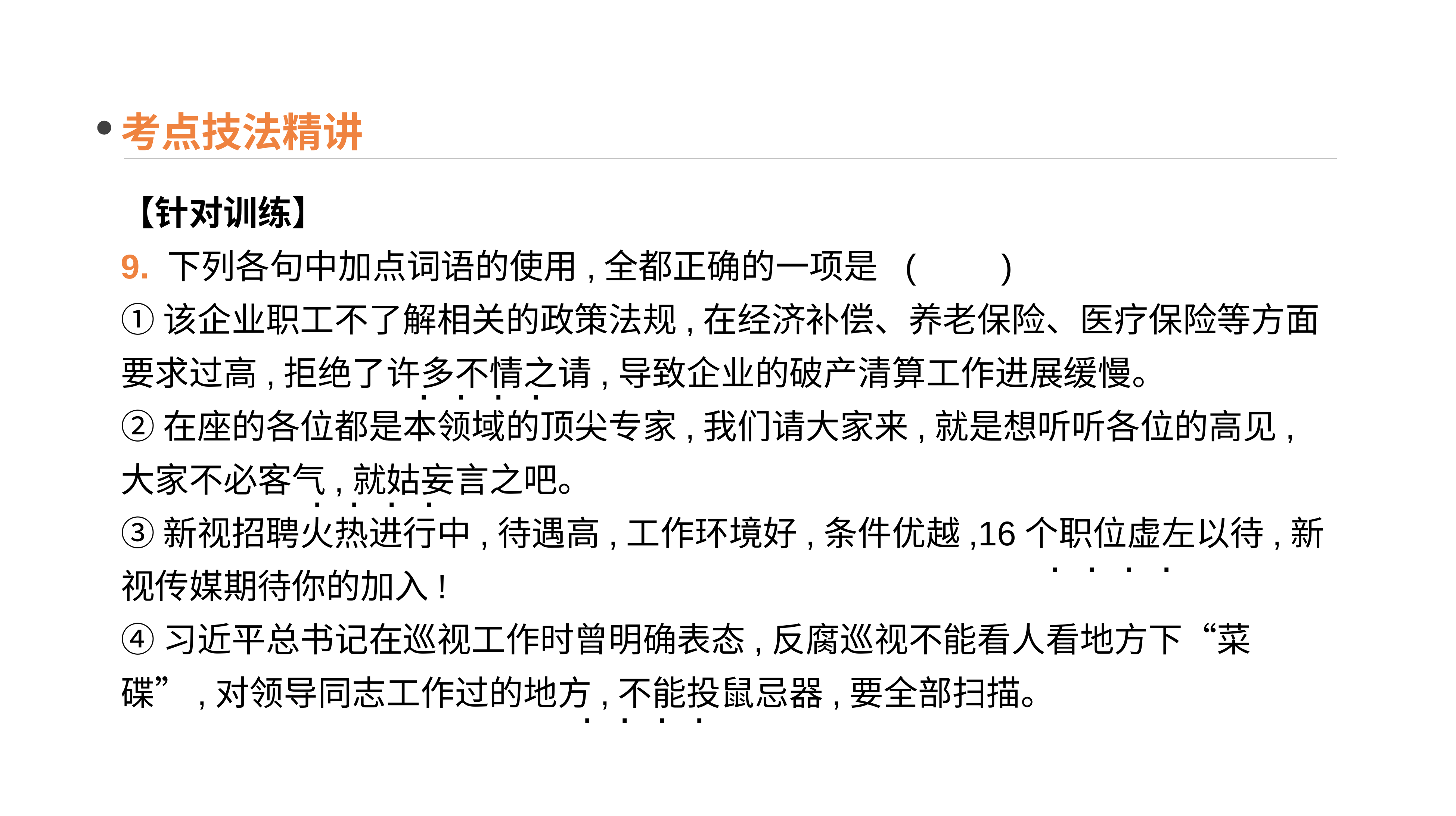

考点技法精讲

【针对训练】
9. 下列各句中加点词语的使用,全都正确的一项是 	(　　)
①该企业职工不了解相关的政策法规,在经济补偿、养老保险、医疗保险等方面要求过高,拒绝了许多不情之请,导致企业的破产清算工作进展缓慢。
②在座的各位都是本领域的顶尖专家,我们请大家来,就是想听听各位的高见,大家不必客气,就姑妄言之吧。
③新视招聘火热进行中,待遇高,工作环境好,条件优越,16个职位虚左以待,新视传媒期待你的加入!
④习近平总书记在巡视工作时曾明确表态,反腐巡视不能看人看地方下“菜碟”,对领导同志工作过的地方,不能投鼠忌器,要全部扫描。
·  ·  ·  ·
·  ·  ·  ·
·  ·  ·  ·
·  ·  ·  ·